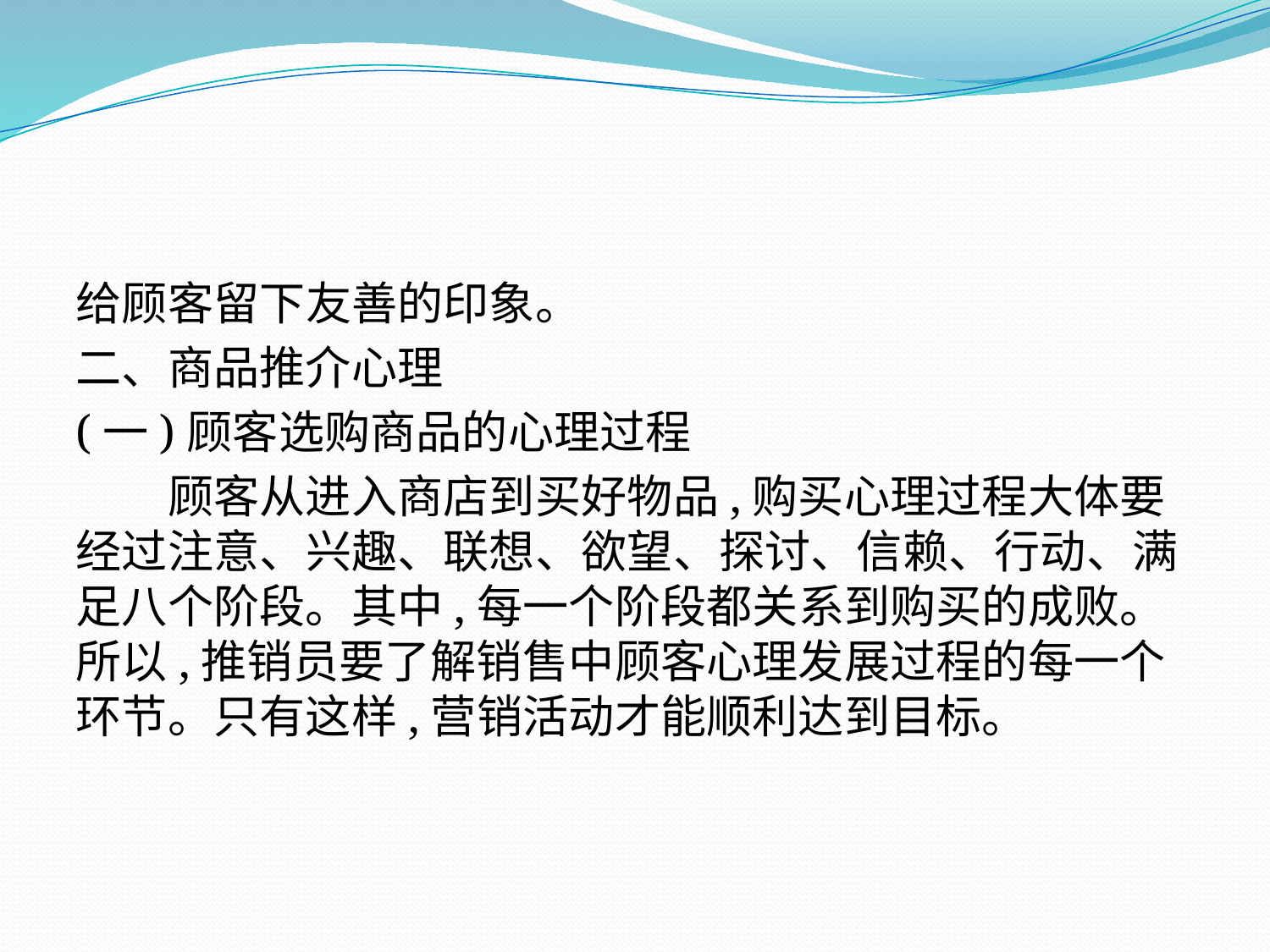

给顾客留下友善的印象。
二、商品推介心理
(一)顾客选购商品的心理过程
　　顾客从进入商店到买好物品,购买心理过程大体要经过注意、兴趣、联想、欲望、探讨、信赖、行动、满足八个阶段。其中,每一个阶段都关系到购买的成败。所以,推销员要了解销售中顾客心理发展过程的每一个环节。只有这样,营销活动才能顺利达到目标。